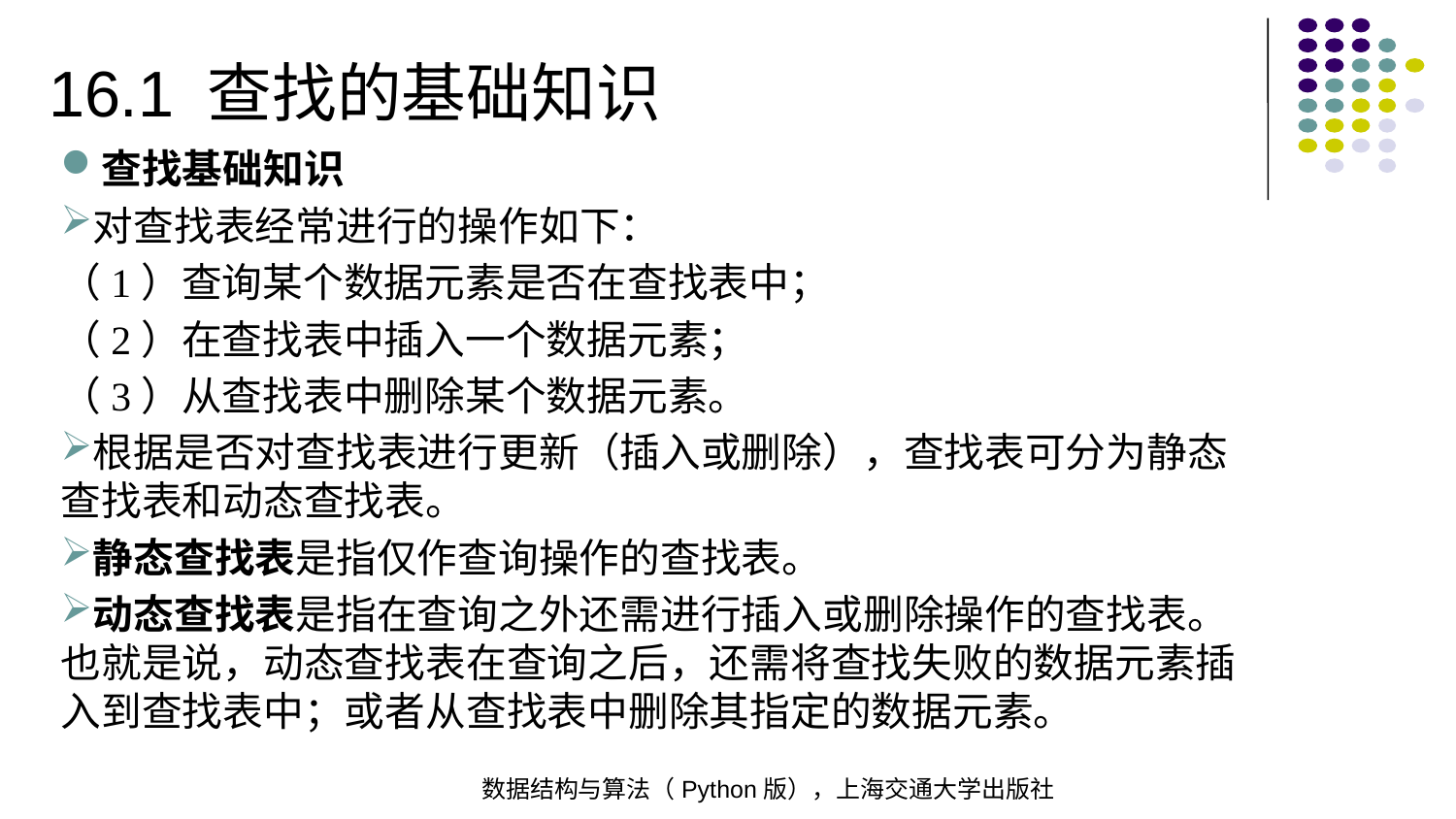

16.1 查找的基础知识
查找基础知识
对查找表经常进行的操作如下：
（1）查询某个数据元素是否在查找表中；
（2）在查找表中插入一个数据元素；
（3）从查找表中删除某个数据元素。
根据是否对查找表进行更新（插入或删除），查找表可分为静态查找表和动态查找表。
静态查找表是指仅作查询操作的查找表。
动态查找表是指在查询之外还需进行插入或删除操作的查找表。也就是说，动态查找表在查询之后，还需将查找失败的数据元素插入到查找表中；或者从查找表中删除其指定的数据元素。